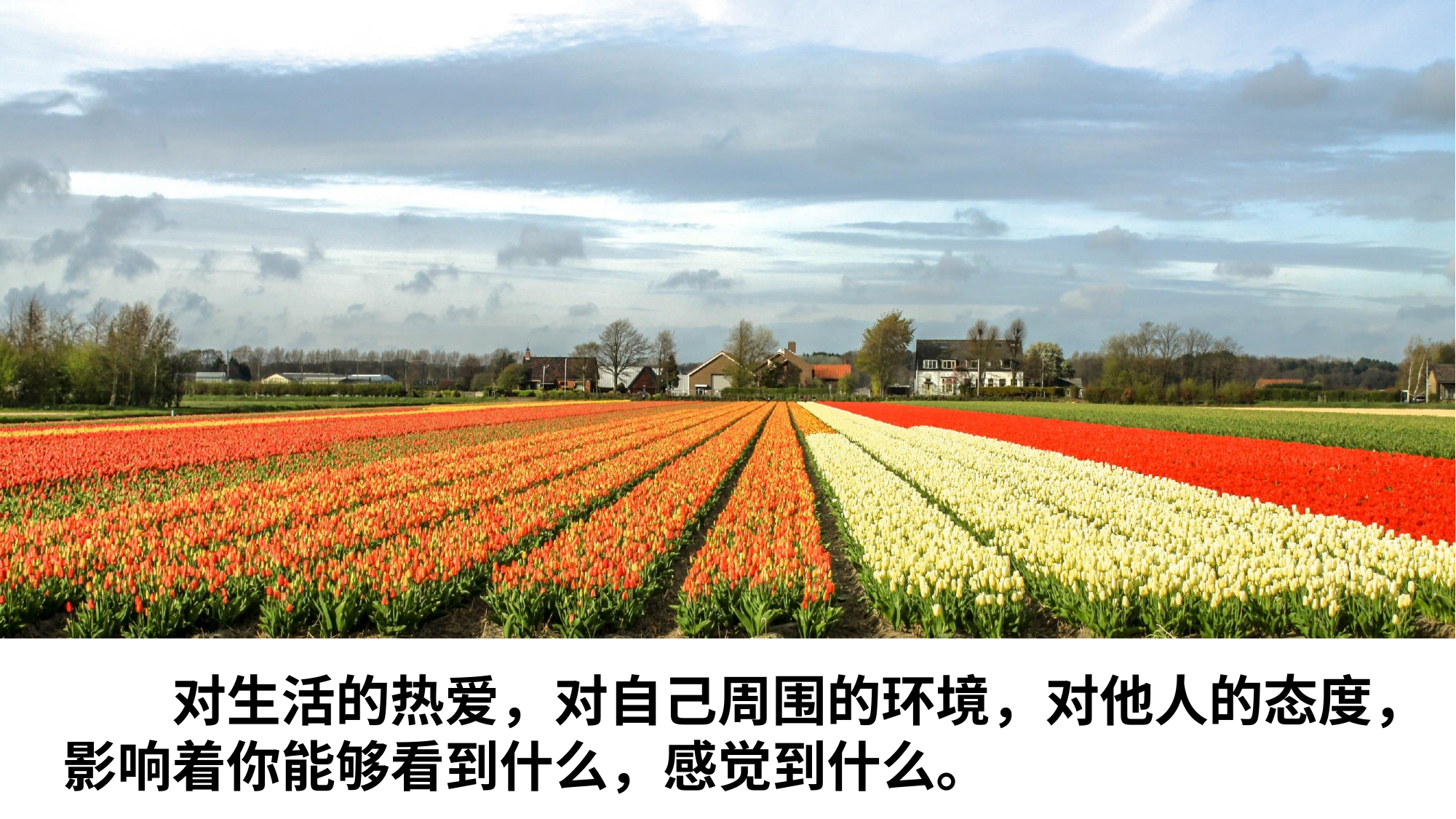

对生活的热爱，对自己周围的环境，对他人的态度， 影响着你能够看到什么，感觉到什么。